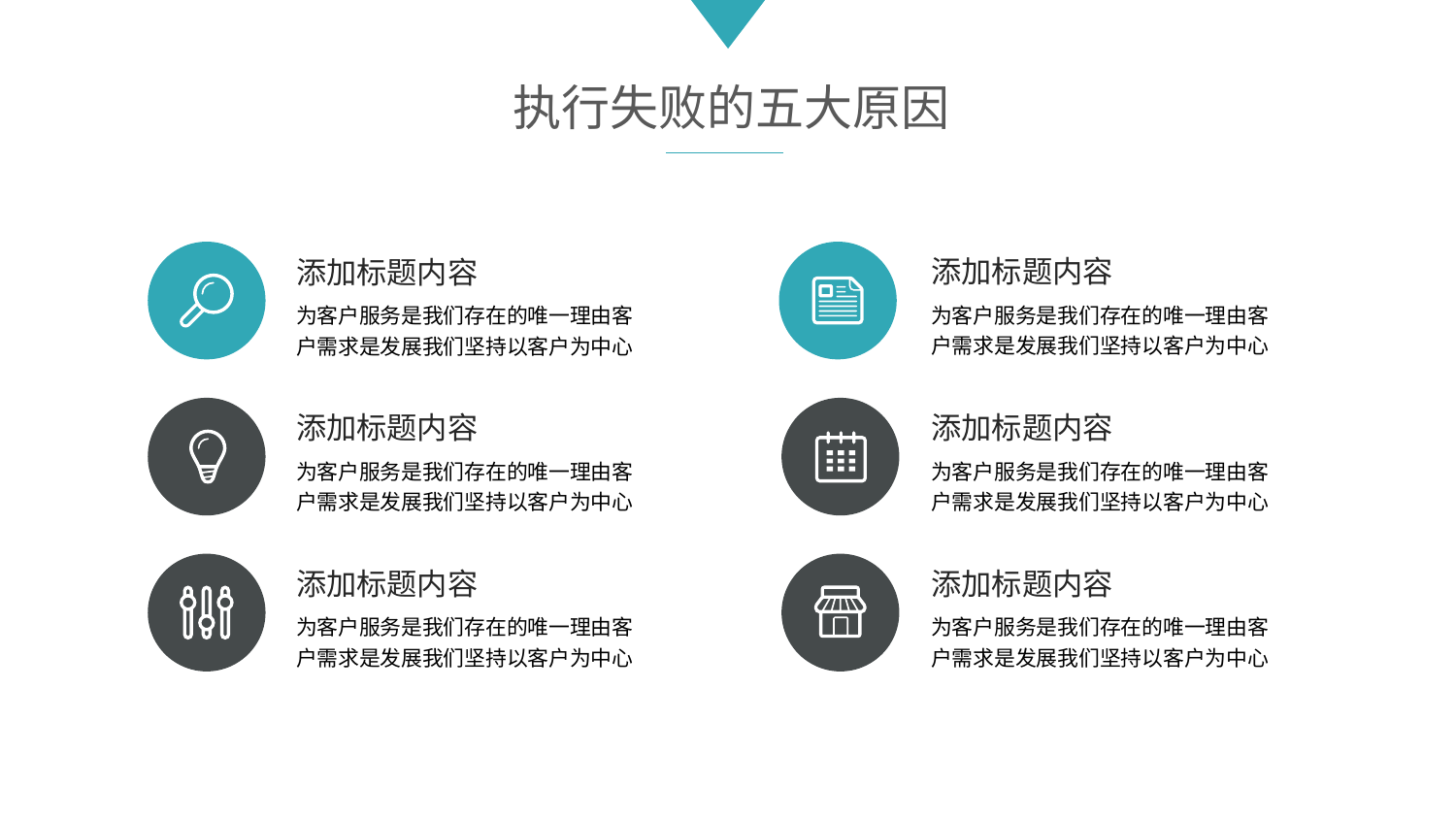

执行失败的五大原因

添加标题内容
添加标题内容
为客户服务是我们存在的唯一理由客户需求是发展我们坚持以客户为中心
为客户服务是我们存在的唯一理由客户需求是发展我们坚持以客户为中心

添加标题内容
添加标题内容
为客户服务是我们存在的唯一理由客户需求是发展我们坚持以客户为中心
为客户服务是我们存在的唯一理由客户需求是发展我们坚持以客户为中心

添加标题内容
添加标题内容
为客户服务是我们存在的唯一理由客户需求是发展我们坚持以客户为中心
为客户服务是我们存在的唯一理由客户需求是发展我们坚持以客户为中心